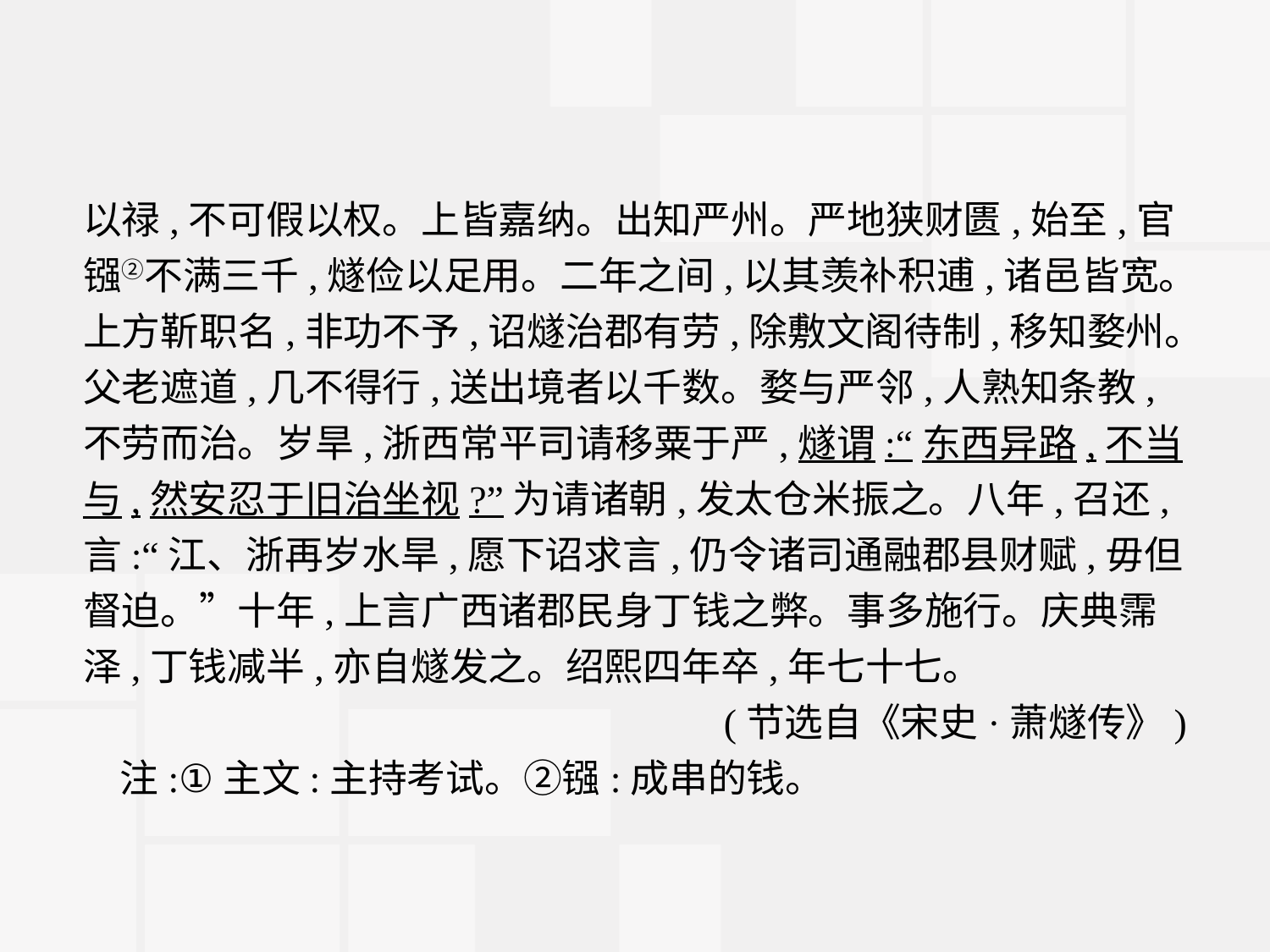

以禄,不可假以权。上皆嘉纳。出知严州。严地狭财匮,始至,官镪②不满三千,燧俭以足用。二年之间,以其羡补积逋,诸邑皆宽。上方靳职名,非功不予,诏燧治郡有劳,除敷文阁待制,移知婺州。父老遮道,几不得行,送出境者以千数。婺与严邻,人熟知条教,不劳而治。岁旱,浙西常平司请移粟于严,燧谓:“东西异路,不当与,然安忍于旧治坐视?”为请诸朝,发太仓米振之。八年,召还,言:“江、浙再岁水旱,愿下诏求言,仍令诸司通融郡县财赋,毋但督迫。”十年,上言广西诸郡民身丁钱之弊。事多施行。庆典霈泽,丁钱减半,亦自燧发之。绍熙四年卒,年七十七。
(节选自《宋史·萧燧传》)
注:①主文:主持考试。②镪:成串的钱。